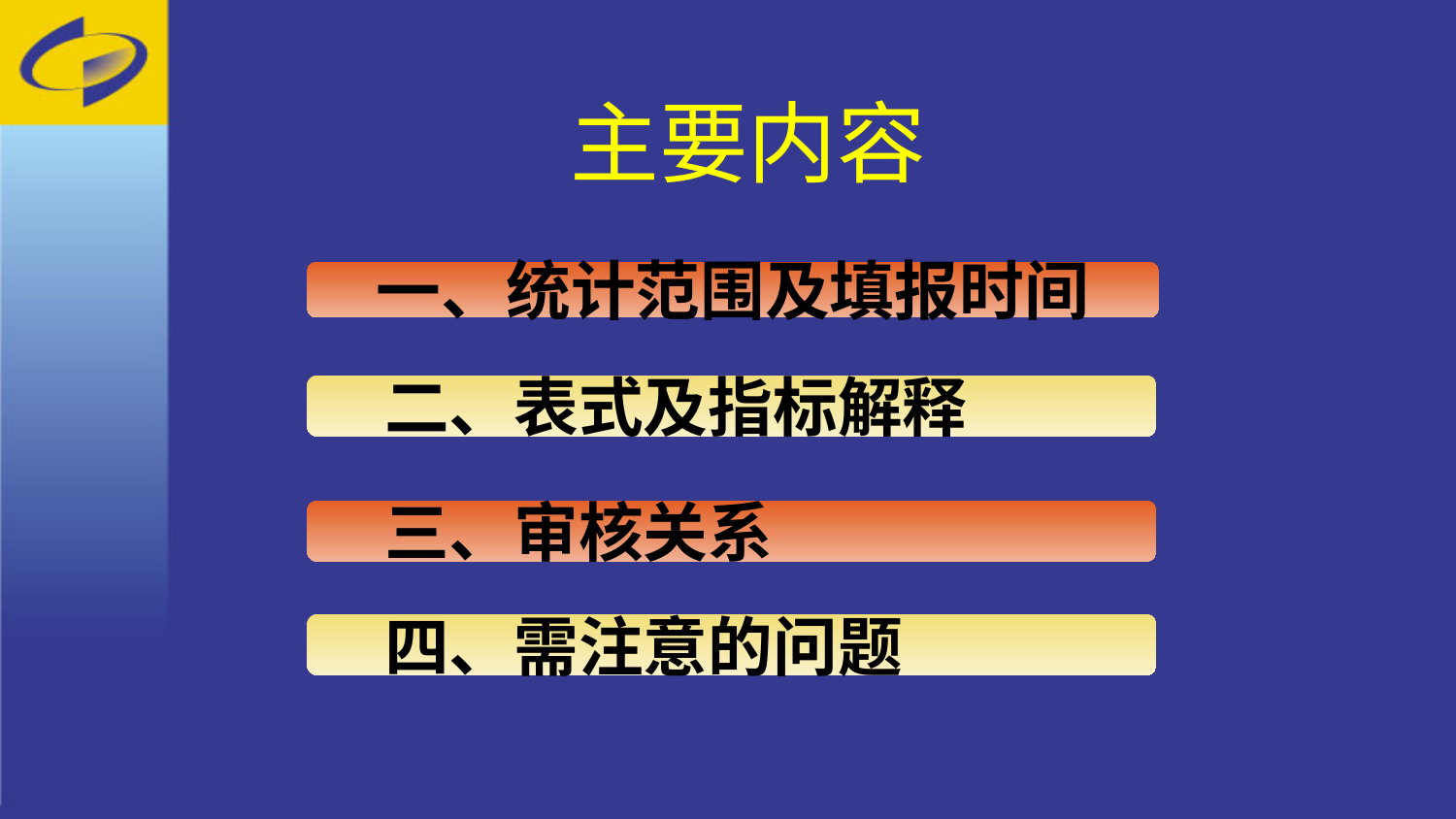

# 主要内容

一、统计范围及填报时间
   二、表式及指标解释
   三、审核关系
   四、需注意的问题